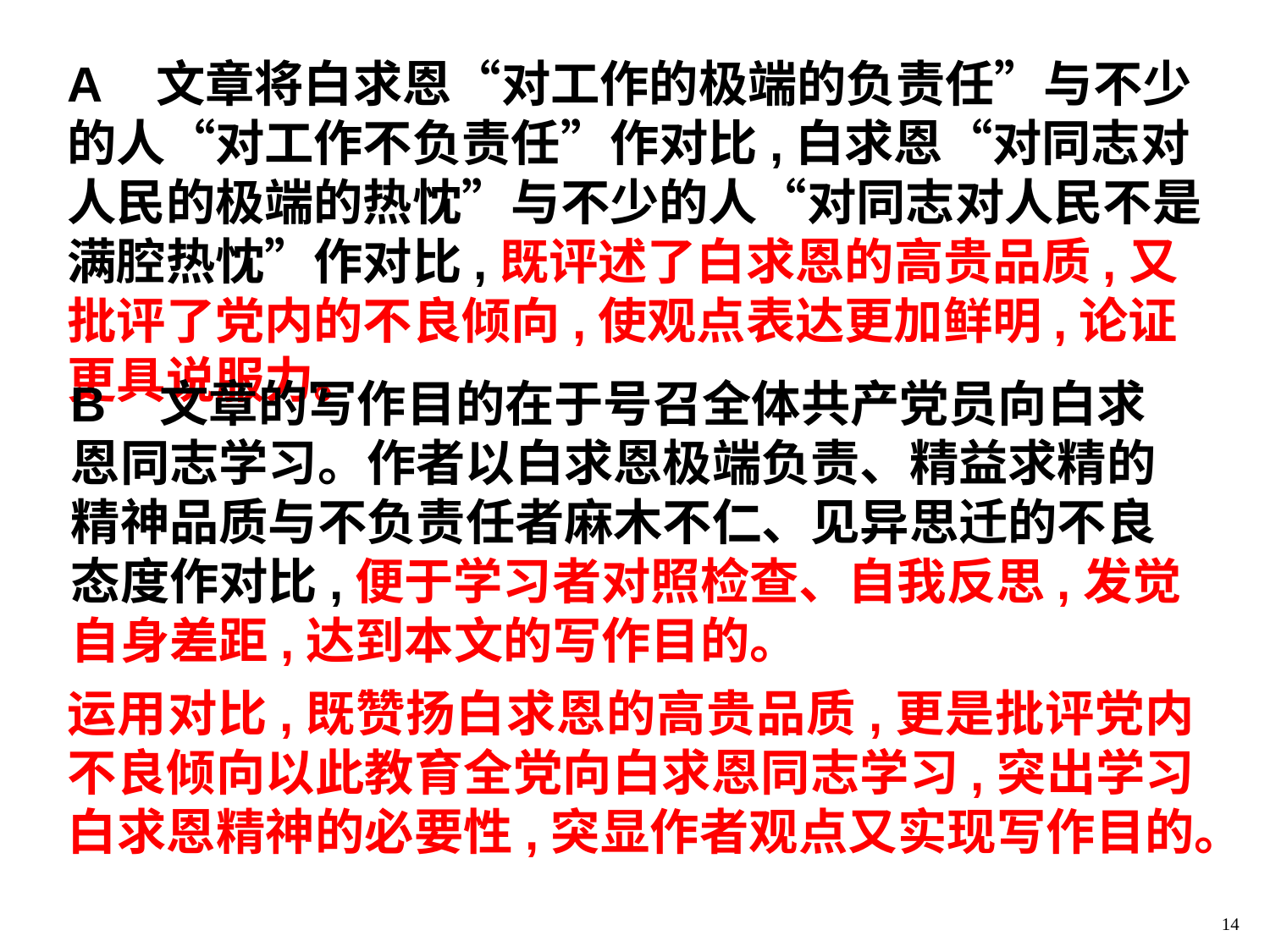

A   文章将白求恩“对工作的极端的负责任”与不少的人“对工作不负责任”作对比,白求恩“对同志对人民的极端的热忱”与不少的人“对同志对人民不是满腔热忱”作对比,既评述了白求恩的高贵品质,又批评了党内的不良倾向,使观点表达更加鲜明,论证更具说服力。
B   文章的写作目的在于号召全体共产党员向白求恩同志学习。作者以白求恩极端负责、精益求精的精神品质与不负责任者麻木不仁、见异思迁的不良态度作对比,便于学习者对照检查、自我反思,发觉自身差距,达到本文的写作目的。
运用对比,既赞扬白求恩的高贵品质,更是批评党内不良倾向以此教育全党向白求恩同志学习,突出学习白求恩精神的必要性,突显作者观点又实现写作目的。
14